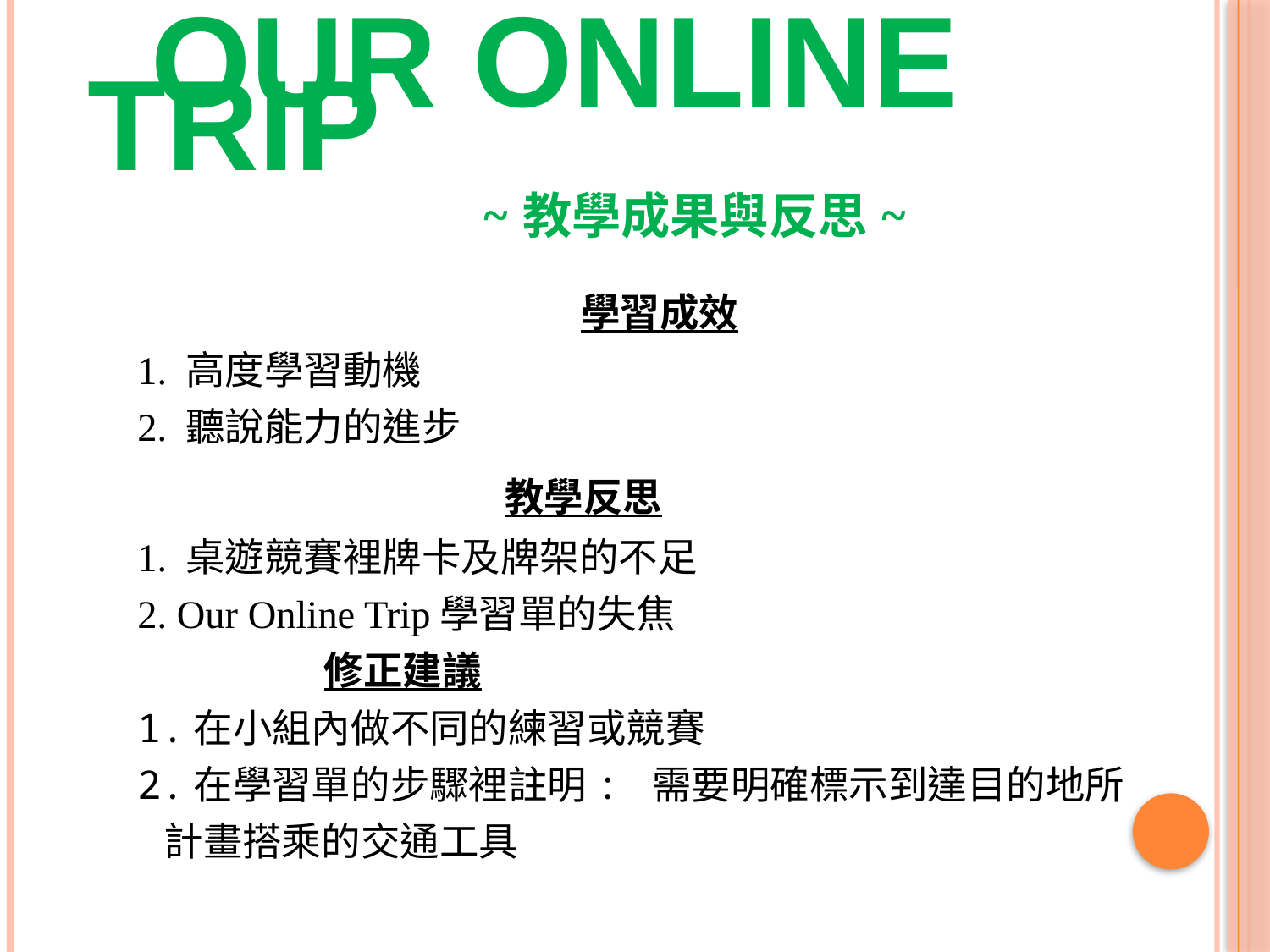

# OUR ONLINE TRIP ~教學成果與反思~
學習成效
1. 高度學習動機
2. 聽說能力的進步
                              教學反思
1. 桌遊競賽裡牌卡及牌架的不足
2. Our Online Trip學習單的失焦
                    修正建議
1.在小組內做不同的練習或競賽
2.在學習單的步驟裡註明: 需要明確標示到達目的地所
  計畫搭乘的交通工具